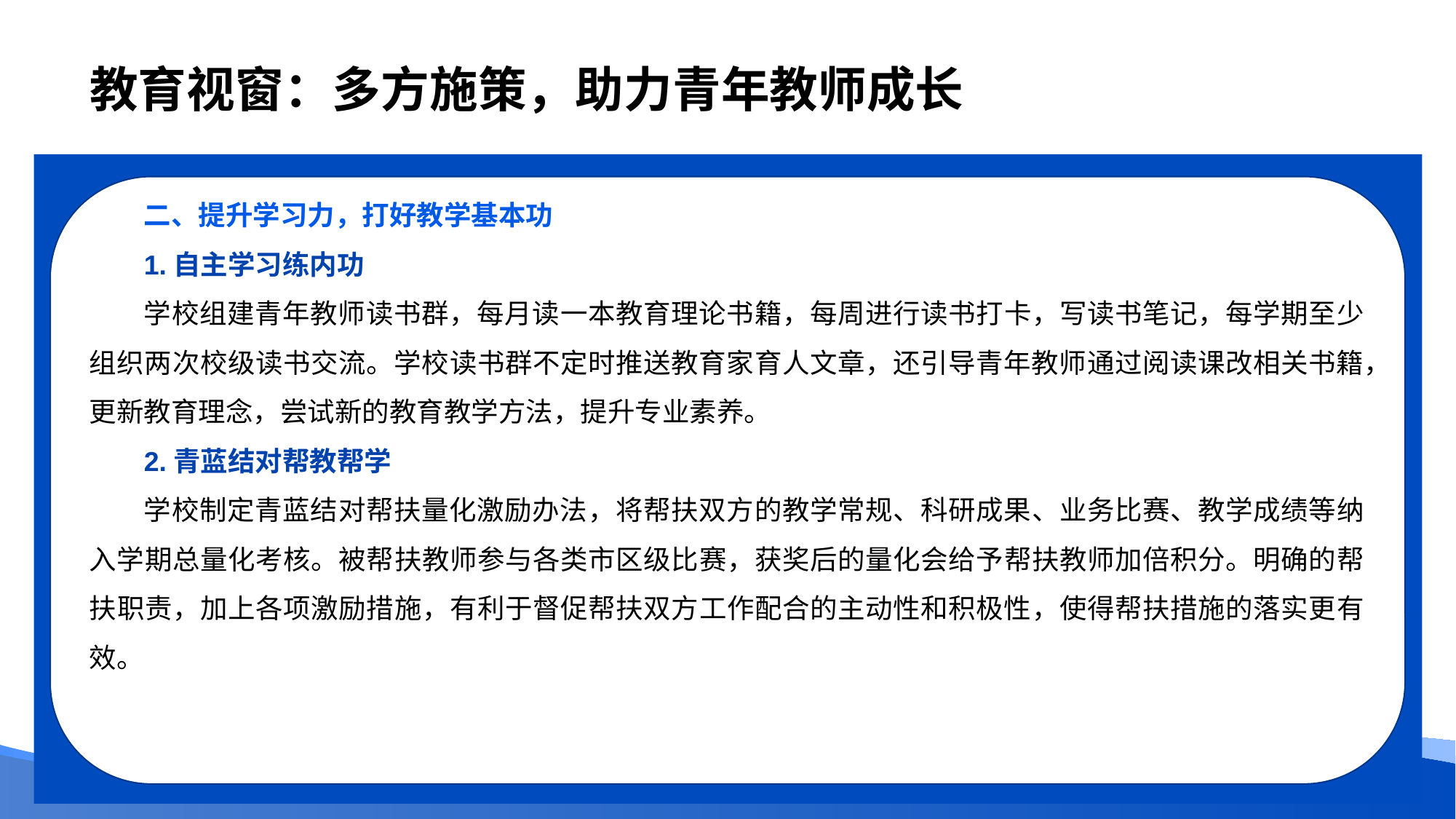

# 教育视窗：多方施策，助力青年教师成长

二、提升学习力，打好教学基本功
1.自主学习练内功
学校组建青年教师读书群，每月读一本教育理论书籍，每周进行读书打卡，写读书笔记，每学期至少组织两次校级读书交流。学校读书群不定时推送教育家育人文章，还引导青年教师通过阅读课改相关书籍，更新教育理念，尝试新的教育教学方法，提升专业素养。
2.青蓝结对帮教帮学
学校制定青蓝结对帮扶量化激励办法，将帮扶双方的教学常规、科研成果、业务比赛、教学成绩等纳入学期总量化考核。被帮扶教师参与各类市区级比赛，获奖后的量化会给予帮扶教师加倍积分。明确的帮扶职责，加上各项激励措施，有利于督促帮扶双方工作配合的主动性和积极性，使得帮扶措施的落实更有效。